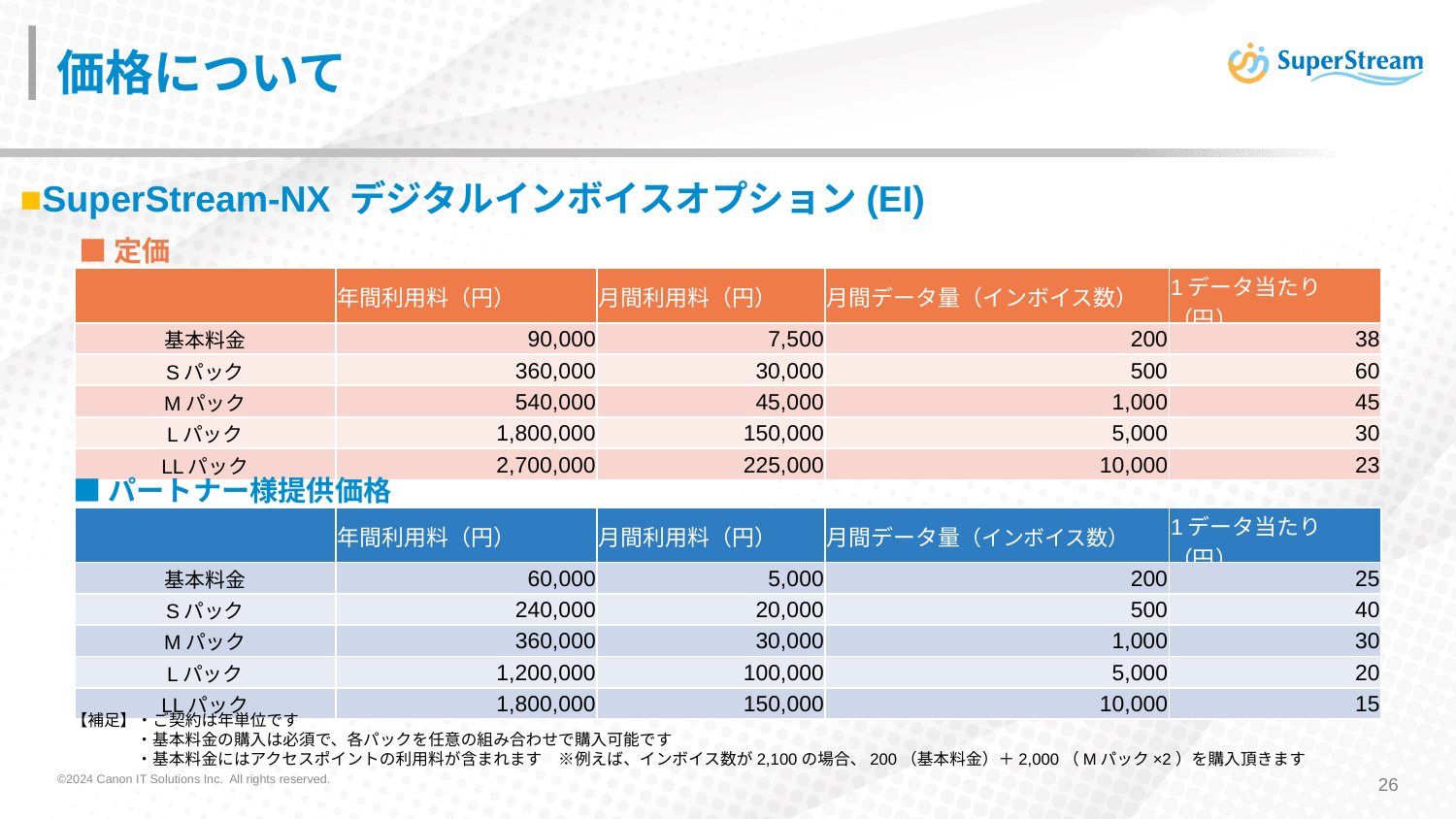

価格について
■SuperStream-NX デジタルインボイスオプション(EI)
■定価
|  | 年間利用料（円） | 月間利用料（円） | 月間データ量（インボイス数） | 1データ当たり（円） |
| --- | --- | --- | --- | --- |
| 基本料金 | 90,000 | 7,500 | 200 | 38 |
| Sパック | 360,000 | 30,000 | 500 | 60 |
| Mパック | 540,000 | 45,000 | 1,000 | 45 |
| Lパック | 1,800,000 | 150,000 | 5,000 | 30 |
| LLパック | 2,700,000 | 225,000 | 10,000 | 23 |
■パートナー様提供価格
|  | 年間利用料（円） | 月間利用料（円） | 月間データ量（インボイス数） | 1データ当たり（円） |
| --- | --- | --- | --- | --- |
| 基本料金 | 60,000 | 5,000 | 200 | 25 |
| Sパック | 240,000 | 20,000 | 500 | 40 |
| Mパック | 360,000 | 30,000 | 1,000 | 30 |
| Lパック | 1,200,000 | 100,000 | 5,000 | 20 |
| LLパック | 1,800,000 | 150,000 | 10,000 | 15 |
【補足】・ご契約は年単位です
　　　　・基本料金の購入は必須で、各パックを任意の組み合わせで購入可能です
　　　　・基本料金にはアクセスポイントの利用料が含まれます　※例えば、インボイス数が2,100の場合、200（基本料金）＋2,000（Mパック×2）を購入頂きます
©2024 Canon IT Solutions Inc.  All rights reserved.
26